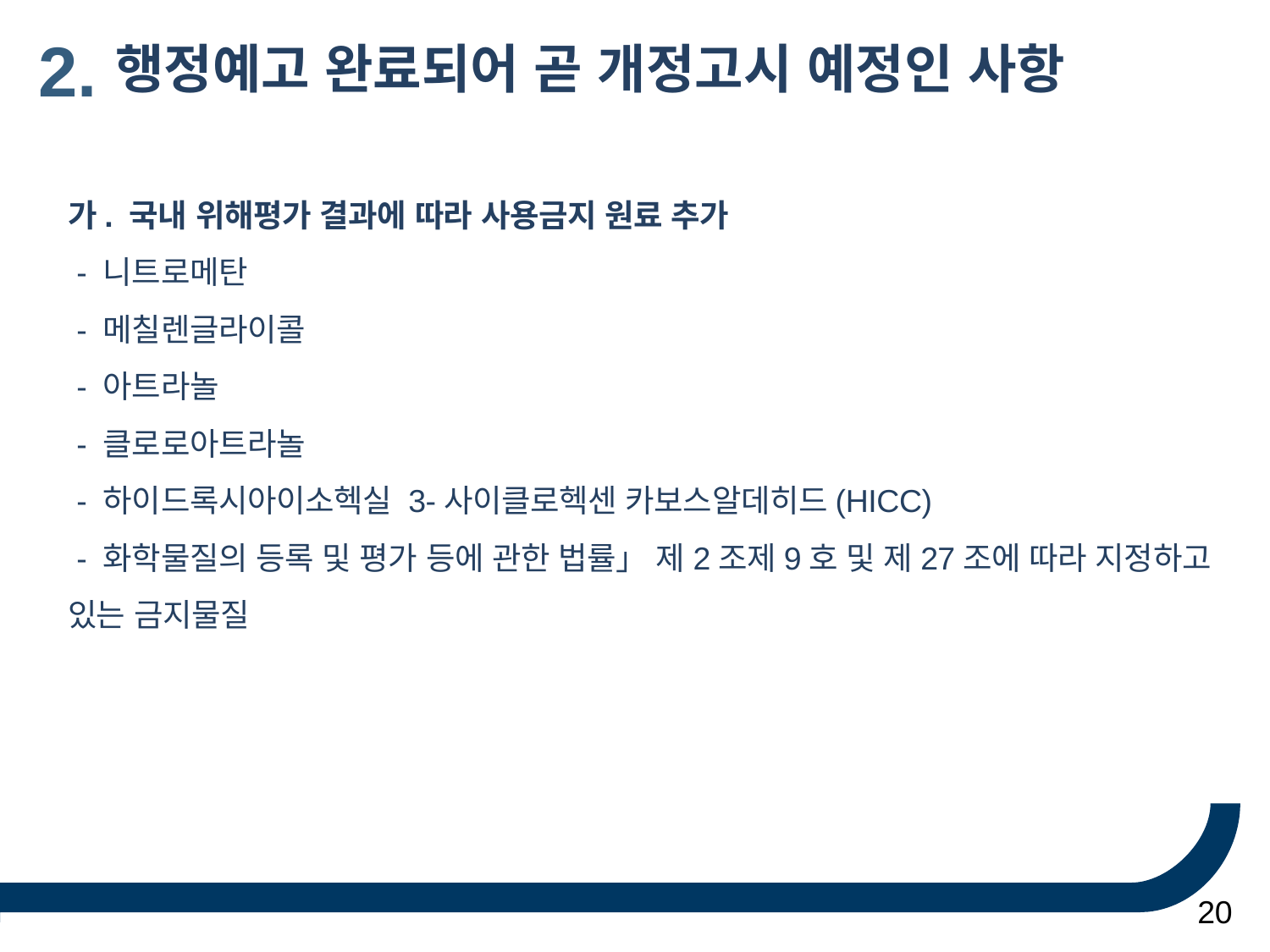

2.
행정예고 완료되어 곧 개정고시 예정인 사항
가. 국내 위해평가 결과에 따라 사용금지 원료 추가
 - 니트로메탄
 - 메칠렌글라이콜
 - 아트라놀
 - 클로로아트라놀
 - 하이드록시아이소헥실 3-사이클로헥센 카보스알데히드(HICC)
 - 화학물질의 등록 및 평가 등에 관한 법률」 제2조제9호 및 제27조에 따라 지정하고 있는 금지물질
20